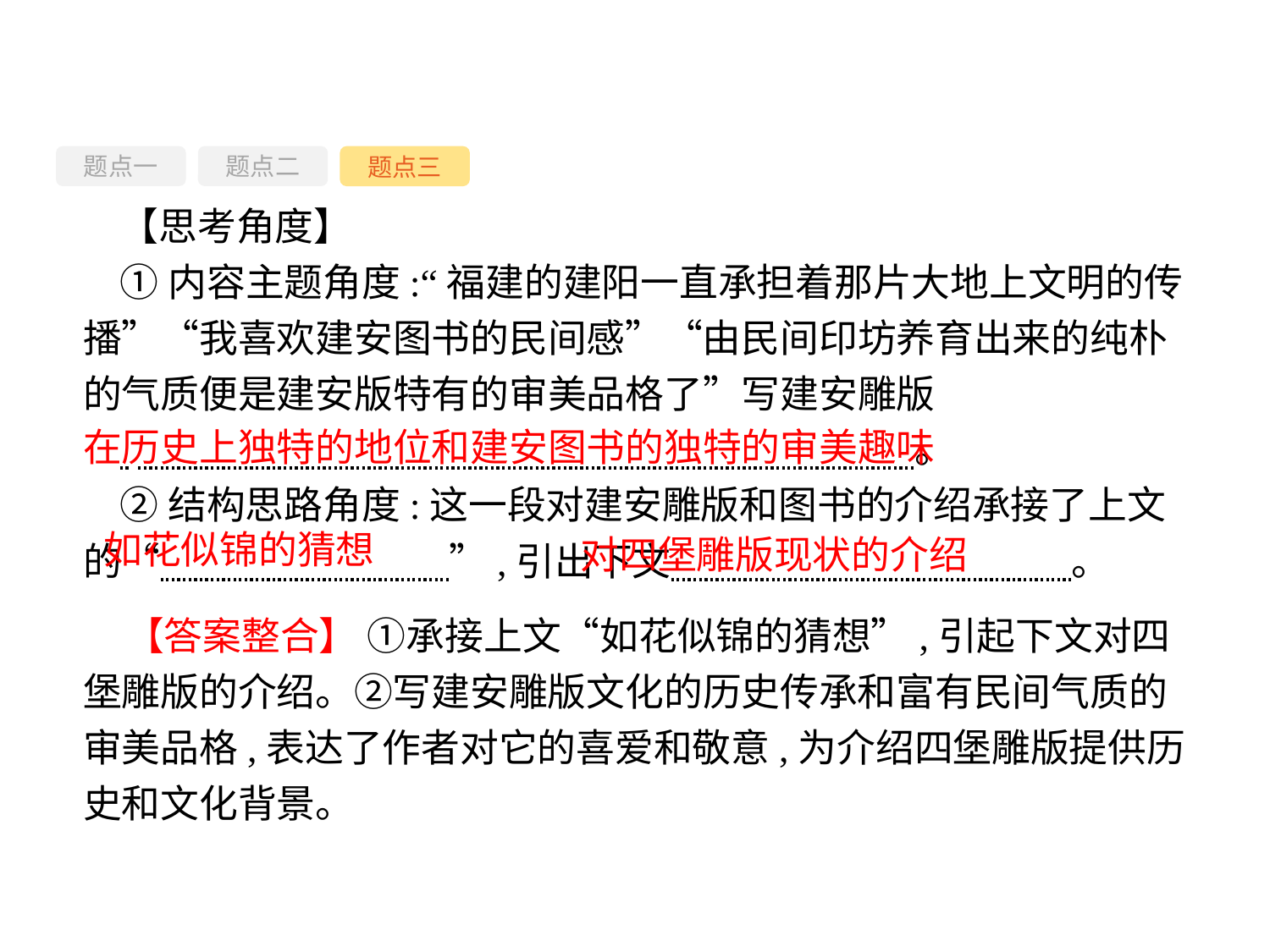

题点一
题点三
题点二
【思考角度】
①内容主题角度:“福建的建阳一直承担着那片大地上文明的传播”“我喜欢建安图书的民间感”“由民间印坊养育出来的纯朴的气质便是建安版特有的审美品格了”写建安雕版
 　                                                                                     。
②结构思路角度:这一段对建安雕版和图书的介绍承接了上文的“　　　　　  　　”,引出下文　　　　      　　　　　。
在历史上独特的地位和建安图书的独特的审美趣味
如花似锦的猜想
对四堡雕版现状的介绍
【答案整合】 ①承接上文“如花似锦的猜想”,引起下文对四堡雕版的介绍。②写建安雕版文化的历史传承和富有民间气质的审美品格,表达了作者对它的喜爱和敬意,为介绍四堡雕版提供历史和文化背景。
-63-